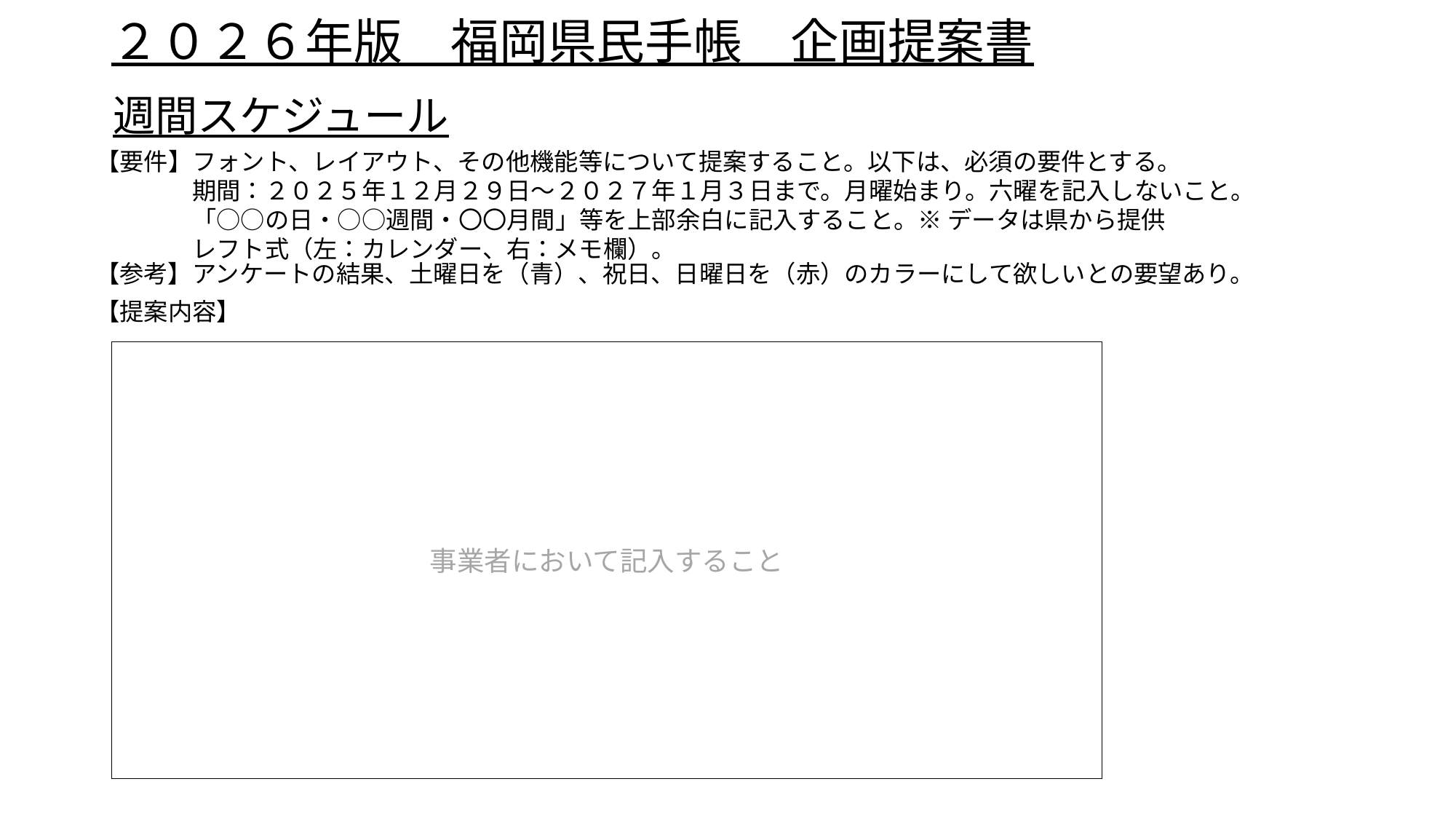

# ２０２６年版　福岡県民手帳　企画提案書
週間スケジュール
【要件】フォント、レイアウト、その他機能等について提案すること。以下は、必須の要件とする。
　　　　期間：２０２５年１２月２９日～２０２７年１月３日まで。月曜始まり。六曜を記入しないこと。
　　　　「○○の日・○○週間・〇〇月間」等を上部余白に記入すること。※ データは県から提供
　　　　レフト式（左：カレンダー、右：メモ欄）。
【参考】アンケートの結果、土曜日を（青）、祝日、日曜日を（赤）のカラーにして欲しいとの要望あり。
【提案内容】

事業者において記入すること